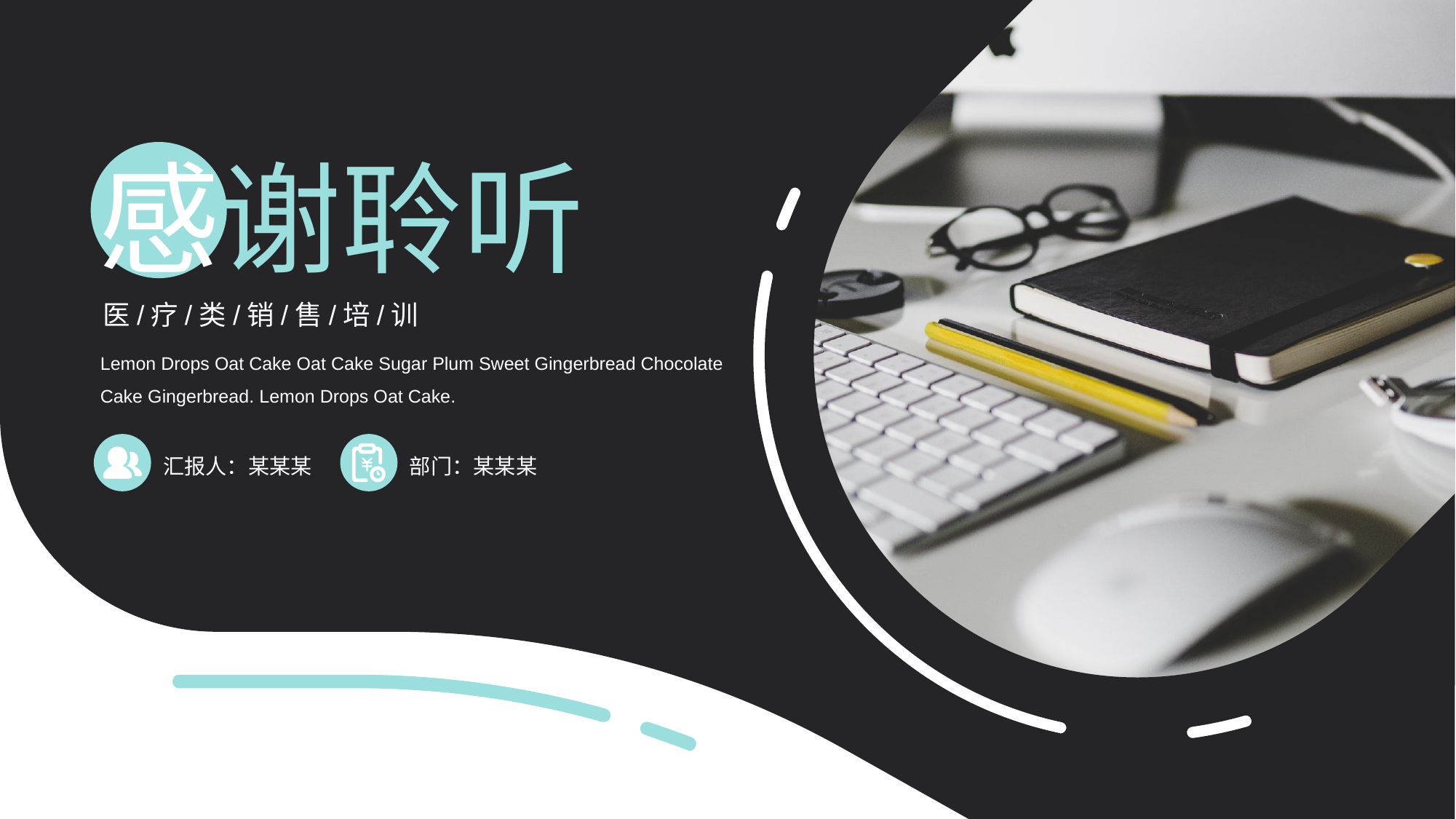

感谢聆听

医/疗/类/销/售/培/训
Lemon Drops Oat Cake Oat Cake Sugar Plum Sweet Gingerbread Chocolate Cake Gingerbread. Lemon Drops Oat Cake.

汇报人：某某某

部门：某某某